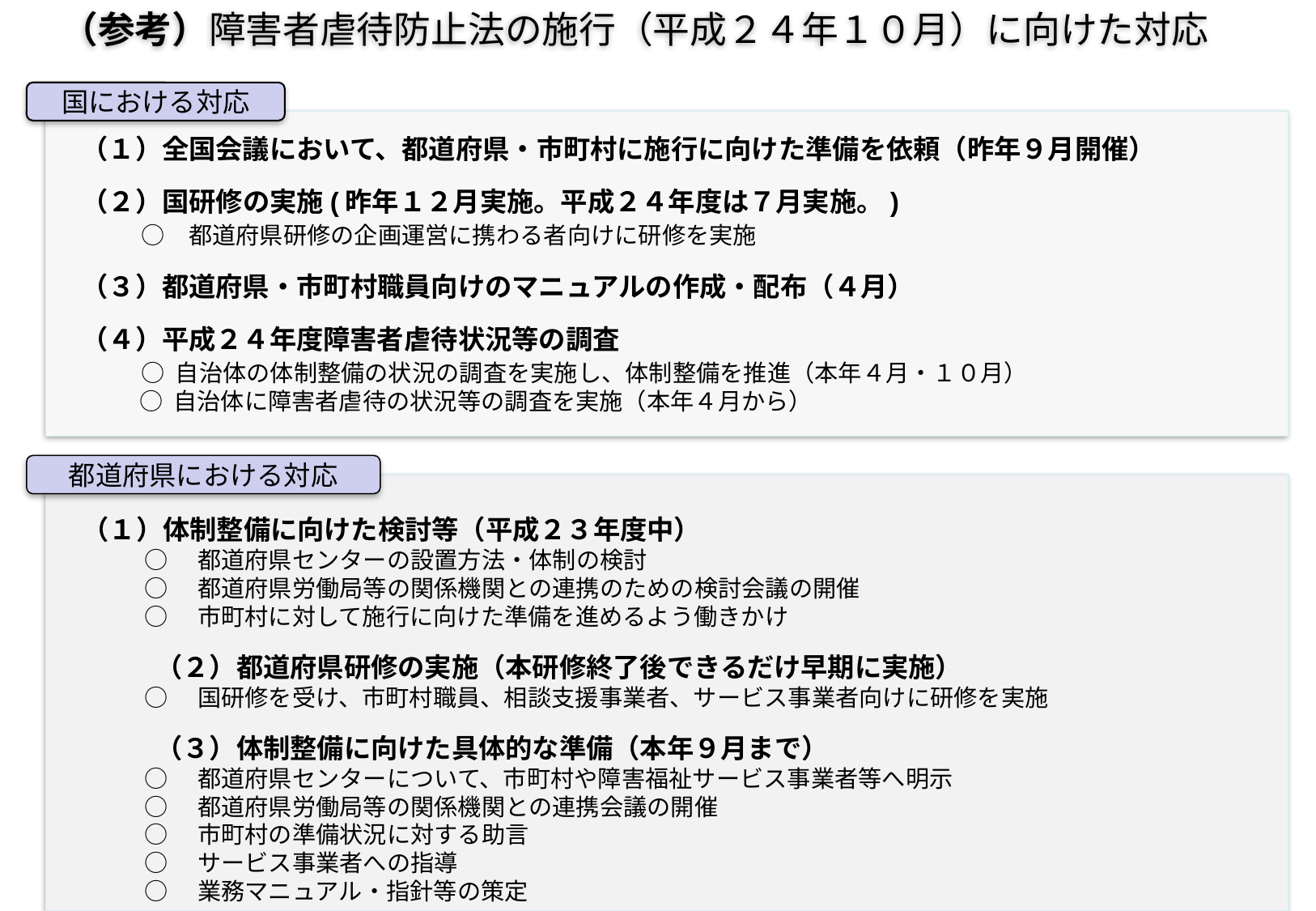

（参考）障害者虐待防止法の施行（平成２４年１０月）に向けた対応
国における対応
（１）全国会議において、都道府県・市町村に施行に向けた準備を依頼（昨年９月開催）
（２）国研修の実施(昨年１２月実施。平成２４年度は７月実施。)
　 　○　都道府県研修の企画運営に携わる者向けに研修を実施
（３）都道府県・市町村職員向けのマニュアルの作成・配布（４月）
（４）平成２４年度障害者虐待状況等の調査
　 　○  自治体の体制整備の状況の調査を実施し、体制整備を推進（本年４月・１０月）
　　  ○  自治体に障害者虐待の状況等の調査を実施（本年４月から）
都道府県における対応

   （１）体制整備に向けた検討等（平成２３年度中）
   ○　都道府県センターの設置方法・体制の検討
   ○　都道府県労働局等の関係機関との連携のための検討会議の開催
   ○　市町村に対して施行に向けた準備を進めるよう働きかけ
　（２）都道府県研修の実施（本研修終了後できるだけ早期に実施）
   ○　国研修を受け、市町村職員、相談支援事業者、サービス事業者向けに研修を実施
　（３）体制整備に向けた具体的な準備（本年９月まで）
   ○　都道府県センターについて、市町村や障害福祉サービス事業者等へ明示
   ○　都道府県労働局等の関係機関との連携会議の開催
   ○　市町村の準備状況に対する助言
   ○　サービス事業者への指導
   ○　業務マニュアル・指針等の策定